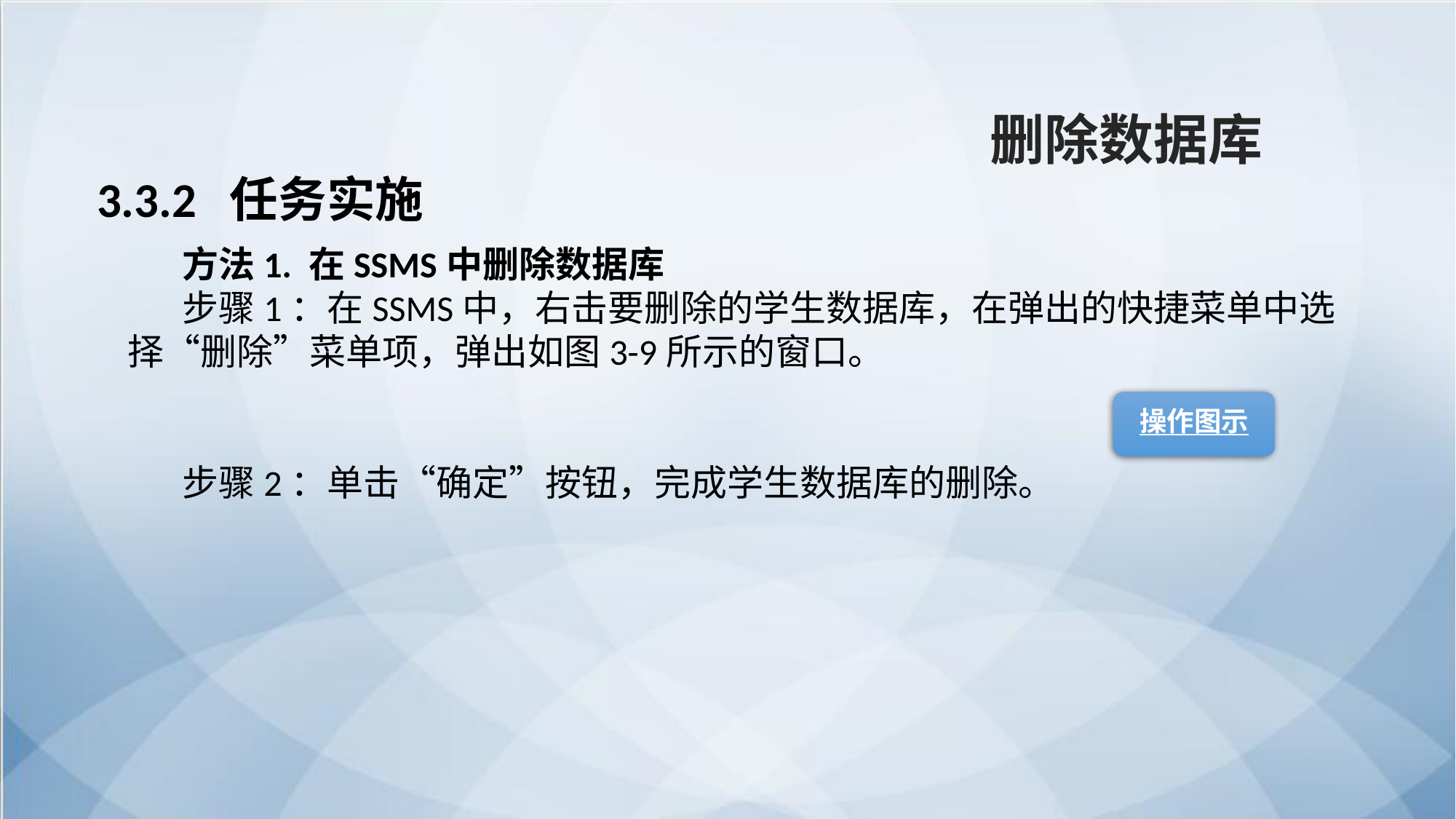

删除数据库
3.3.2  任务实施
方法1. 在SSMS中删除数据库
步骤1：在SSMS中，右击要删除的学生数据库，在弹出的快捷菜单中选择“删除”菜单项，弹出如图3-9所示的窗口。

步骤2：单击“确定”按钮，完成学生数据库的删除。
操作图示